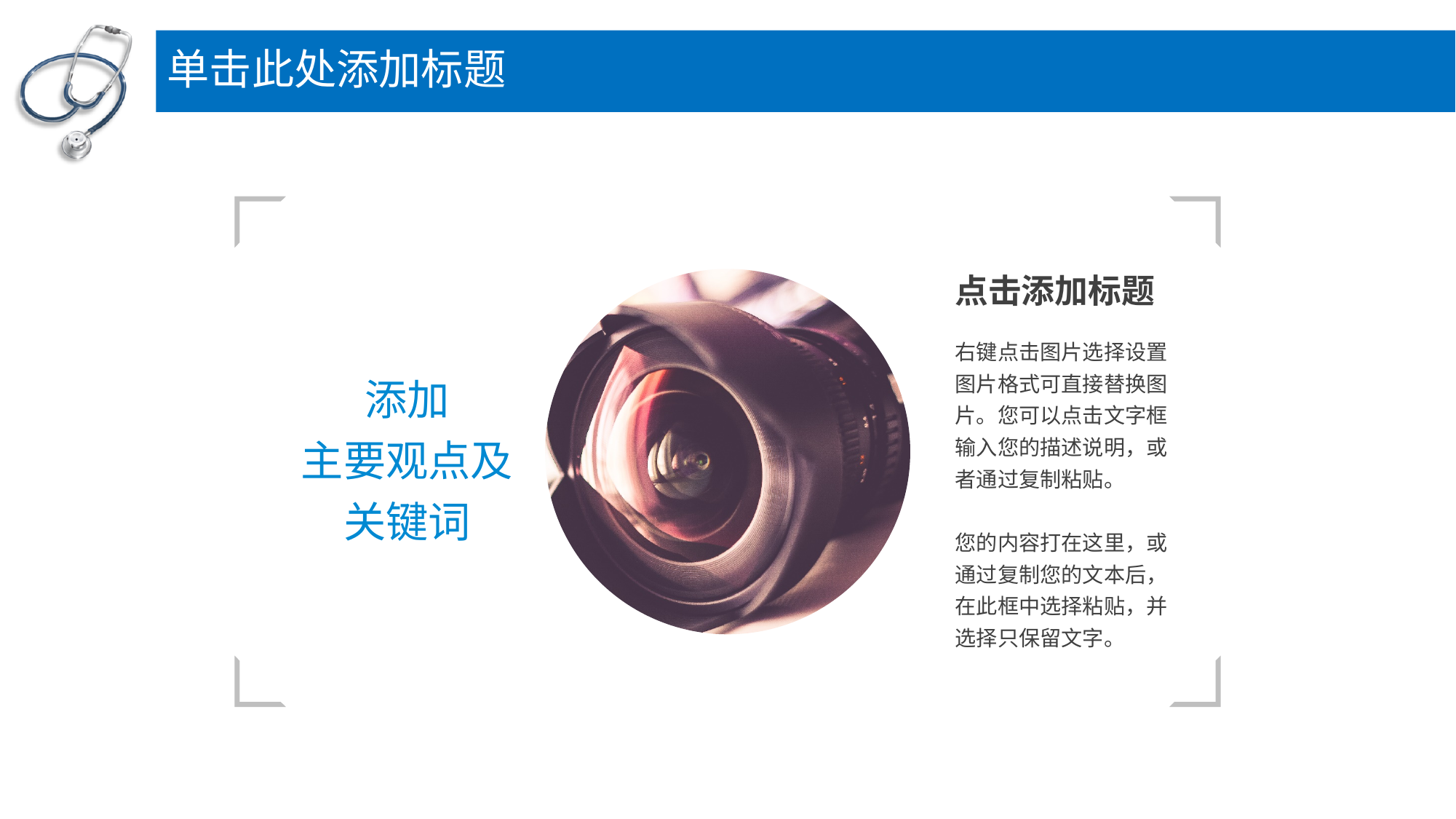

# 单击此处添加标题

点击添加标题

右键点击图片选择设置图片格式可直接替换图片。您可以点击文字框输入您的描述说明，或者通过复制粘贴。

您的内容打在这里，或通过复制您的文本后，在此框中选择粘贴，并选择只保留文字。
添加
主要观点及关键词